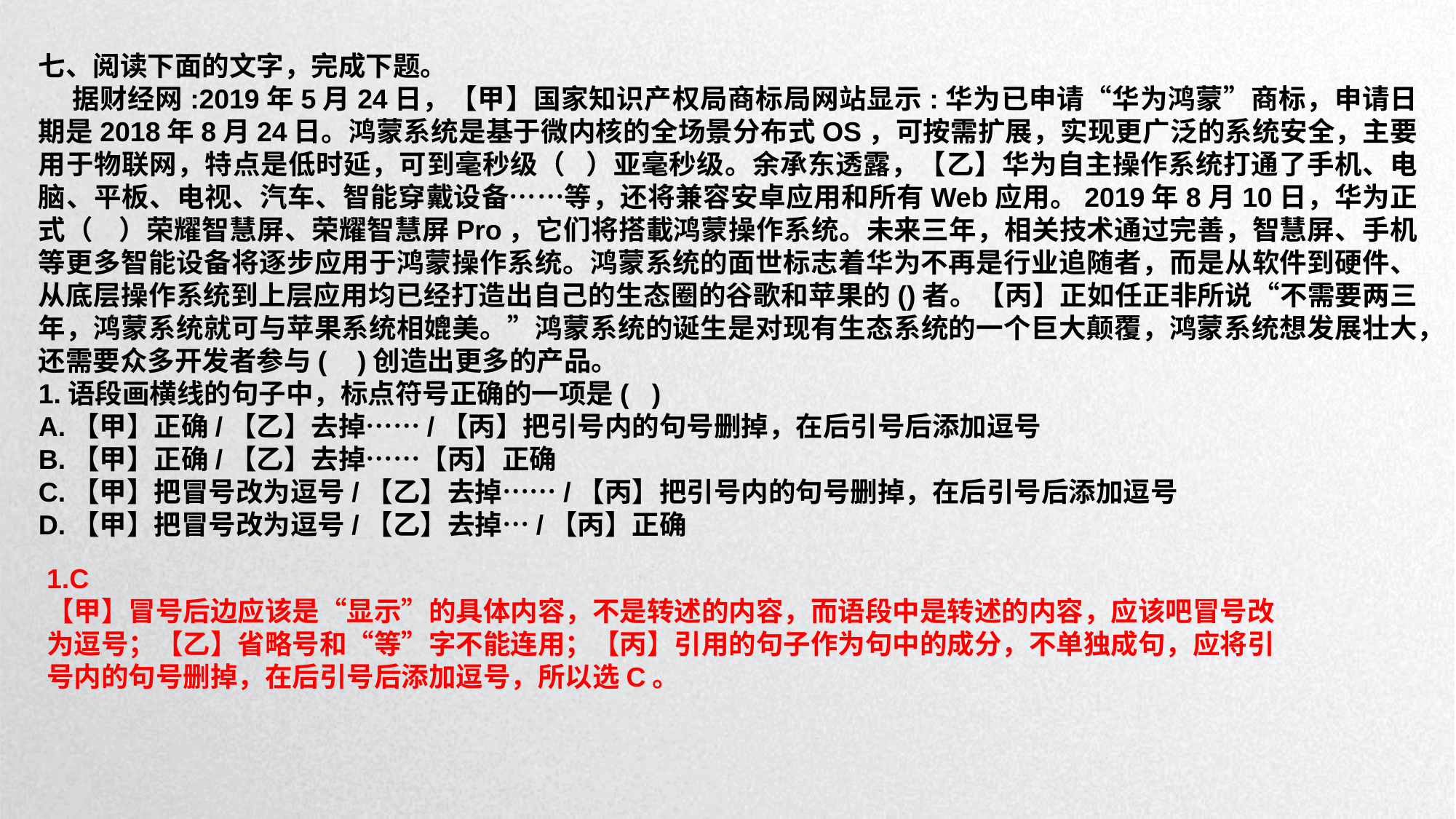

七、阅读下面的文字，完成下题。
    据财经网:2019年5月24日，【甲】国家知识产权局商标局网站显示:华为已申请“华为鸿蒙”商标，申请日期是2018年8月24日。鸿蒙系统是基于微内核的全场景分布式OS，可按需扩展，实现更广泛的系统安全，主要用于物联网，特点是低时延，可到毫秒级（   ）亚毫秒级。余承东透露，【乙】华为自主操作系统打通了手机、电脑、平板、电视、汽车、智能穿戴设备……等，还将兼容安卓应用和所有Web应用。2019年8月10日，华为正式（    ）荣耀智慧屏、荣耀智慧屏Pro，它们将搭載鸿蒙操作系统。未来三年，相关技术通过完善，智慧屏、手机等更多智能设备将逐步应用于鸿蒙操作系统。鸿蒙系统的面世标志着华为不再是行业追随者，而是从软件到硬件、从底层操作系统到上层应用均已经打造出自己的生态圈的谷歌和苹果的()者。【丙】正如任正非所说“不需要两三年，鸿蒙系统就可与苹果系统相媲美。”鸿蒙系统的诞生是对现有生态系统的一个巨大颠覆，鸿蒙系统想发展壮大，还需要众多开发者参与(    )创造出更多的产品。
1.语段画横线的句子中，标点符号正确的一项是(   )
A.【甲】正确/【乙】去掉……/【丙】把引号内的句号删掉，在后引号后添加逗号
B.【甲】正确/【乙】去掉……【丙】正确
C.【甲】把冒号改为逗号/【乙】去掉……/【丙】把引号内的句号删掉，在后引号后添加逗号
D.【甲】把冒号改为逗号/【乙】去掉…/【丙】正确
1.C
【甲】冒号后边应该是“显示”的具体内容，不是转述的内容，而语段中是转述的内容，应该吧冒号改为逗号；【乙】省略号和“等”字不能连用；【丙】引用的句子作为句中的成分，不单独成句，应将引号内的句号删掉，在后引号后添加逗号，所以选C。